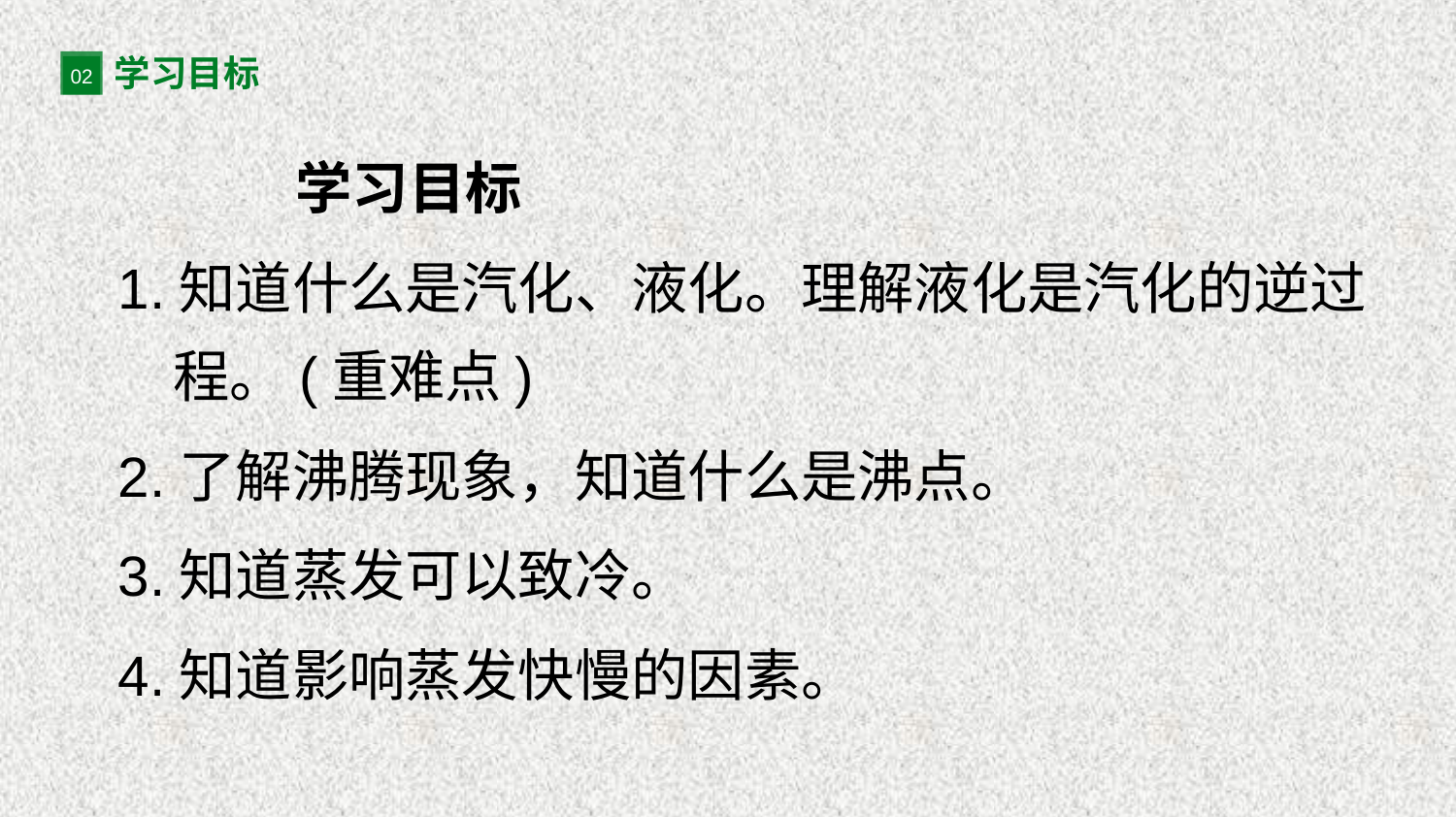

学习目标

02
             学习目标
1.知道什么是汽化、液化。理解液化是汽化的逆过程。(重难点)
2.了解沸腾现象，知道什么是沸点。
3.知道蒸发可以致冷。
4.知道影响蒸发快慢的因素。